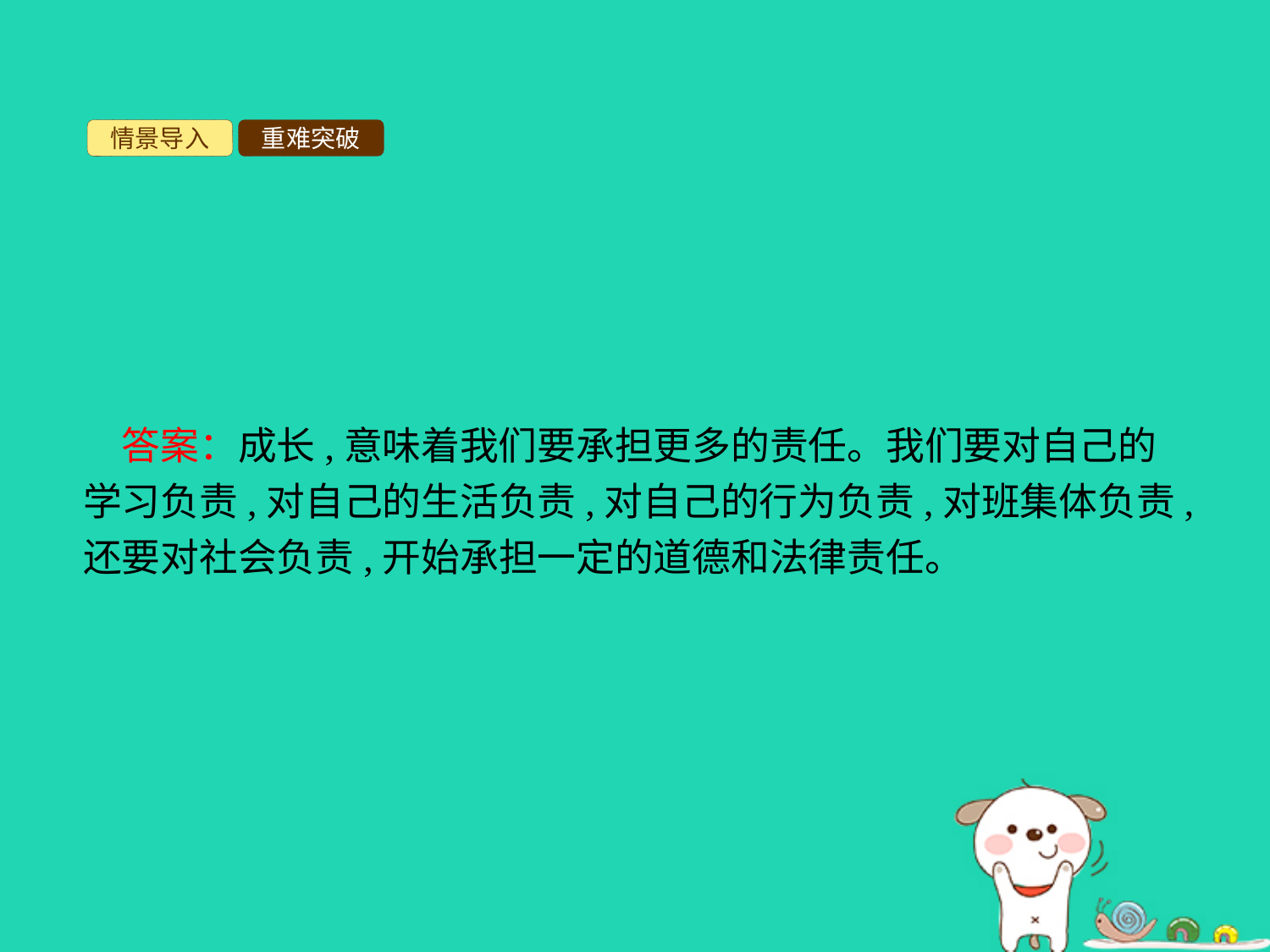

情景导入
重难突破
答案：成长,意味着我们要承担更多的责任。我们要对自己的学习负责,对自己的生活负责,对自己的行为负责,对班集体负责,还要对社会负责,开始承担一定的道德和法律责任。